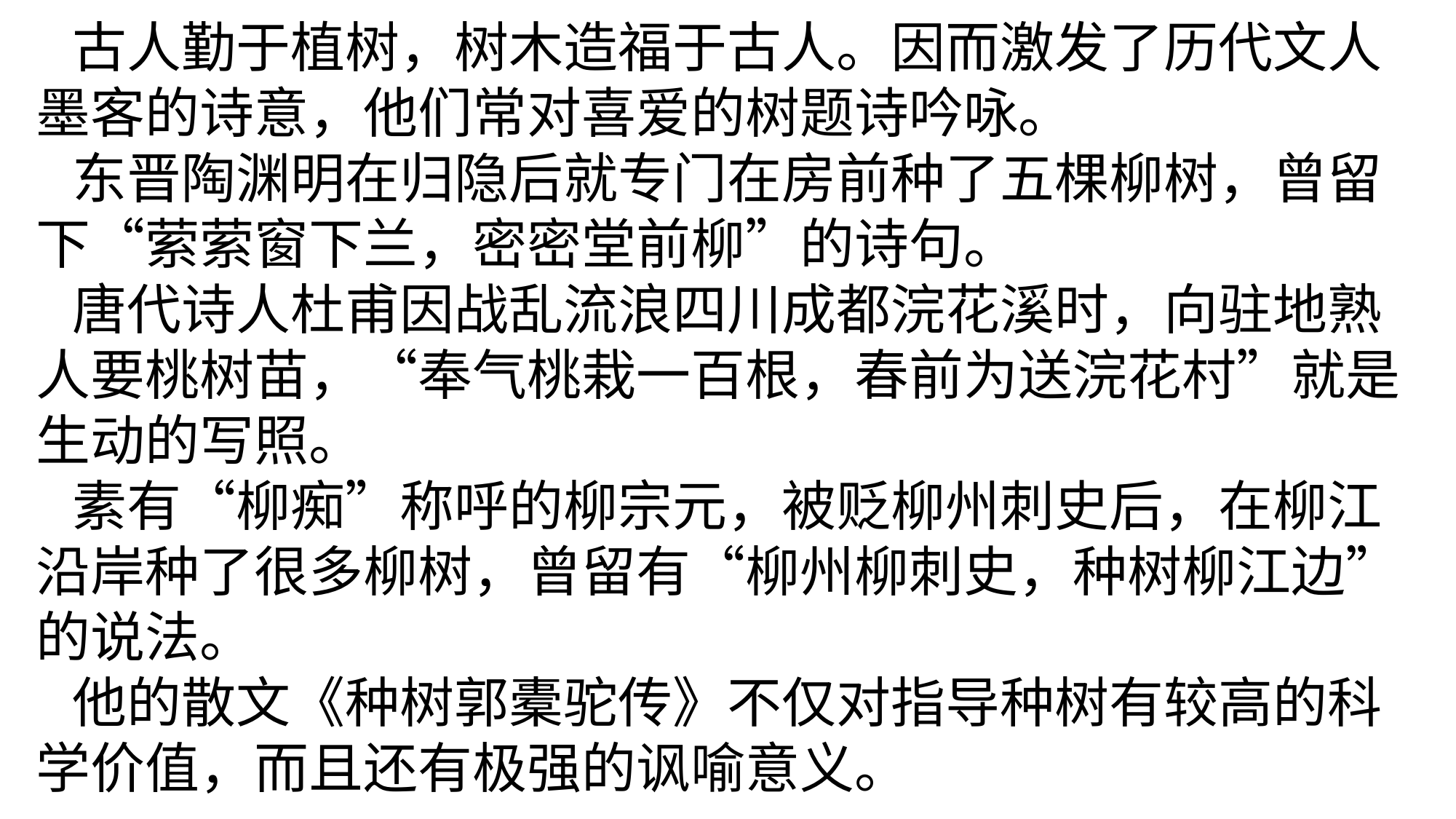

古人勤于植树，树木造福于古人。因而激发了历代文人墨客的诗意，他们常对喜爱的树题诗吟咏。
东晋陶渊明在归隐后就专门在房前种了五棵柳树，曾留下“萦萦窗下兰，密密堂前柳”的诗句。
唐代诗人杜甫因战乱流浪四川成都浣花溪时，向驻地熟人要桃树苗，“奉气桃栽一百根，春前为送浣花村”就是生动的写照。
素有“柳痴”称呼的柳宗元，被贬柳州刺史后，在柳江沿岸种了很多柳树，曾留有“柳州柳刺史，种树柳江边”的说法。
他的散文《种树郭橐驼传》不仅对指导种树有较高的科学价值，而且还有极强的讽喻意义。